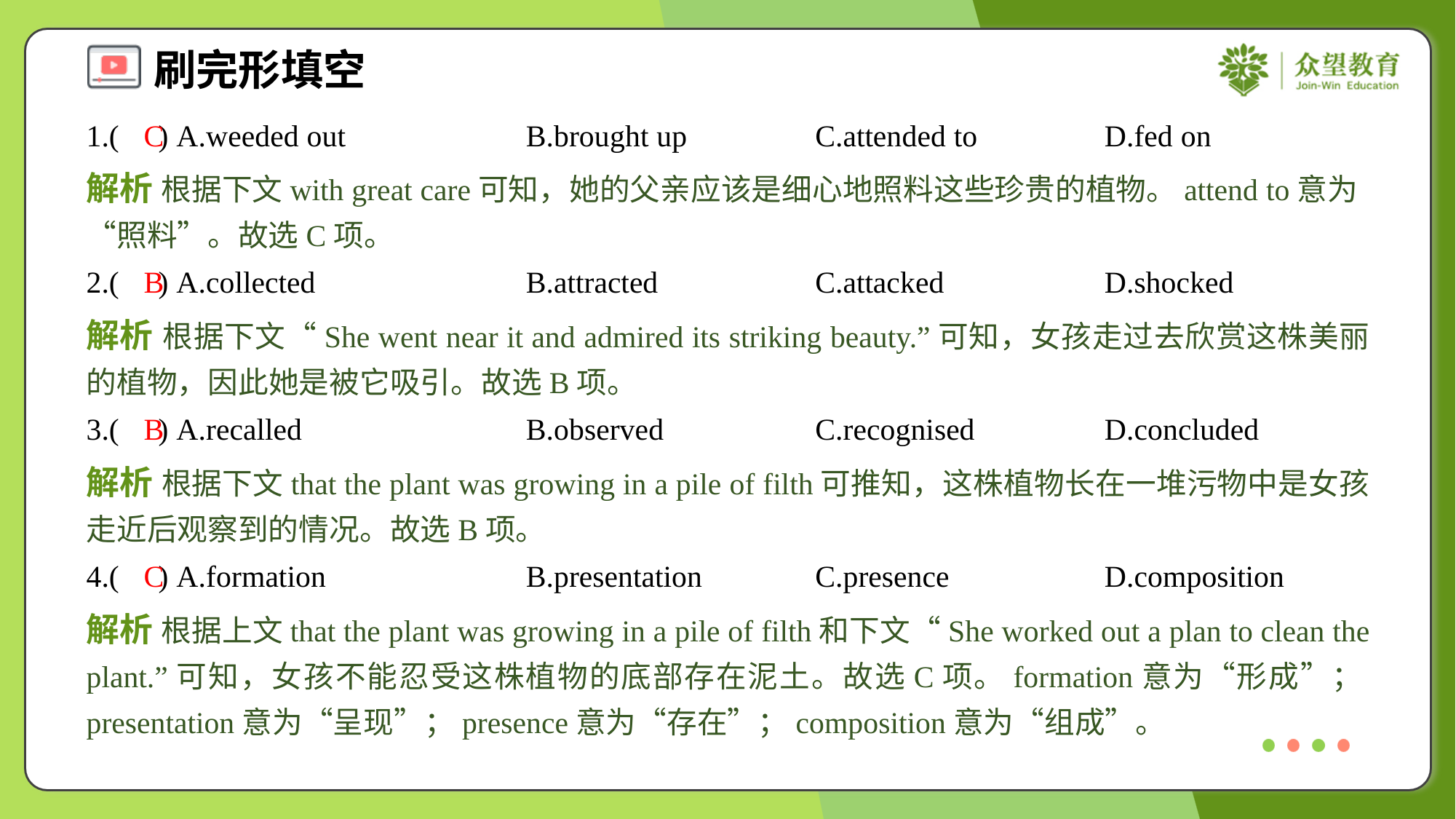

1.(     ) A.weeded out	B.brought up	C.attended to	D.fed on
C
解析 根据下文with great care可知，她的父亲应该是细心地照料这些珍贵的植物。attend to意为“照料”。故选C项。
2.(     ) A.collected	B.attracted	C.attacked	D.shocked
B
解析 根据下文“She went near it and admired its striking beauty.”可知，女孩走过去欣赏这株美丽的植物，因此她是被它吸引。故选B项。
3.(     ) A.recalled	B.observed	C.recognised	D.concluded
B
解析 根据下文that the plant was growing in a pile of filth可推知，这株植物长在一堆污物中是女孩走近后观察到的情况。故选B项。
4.(     ) A.formation	B.presentation	C.presence	D.composition
C
解析 根据上文that the plant was growing in a pile of filth和下文“She worked out a plan to clean the plant.”可知，女孩不能忍受这株植物的底部存在泥土。故选C项。formation意为“形成”；presentation意为“呈现”；presence意为“存在”；composition意为“组成”。